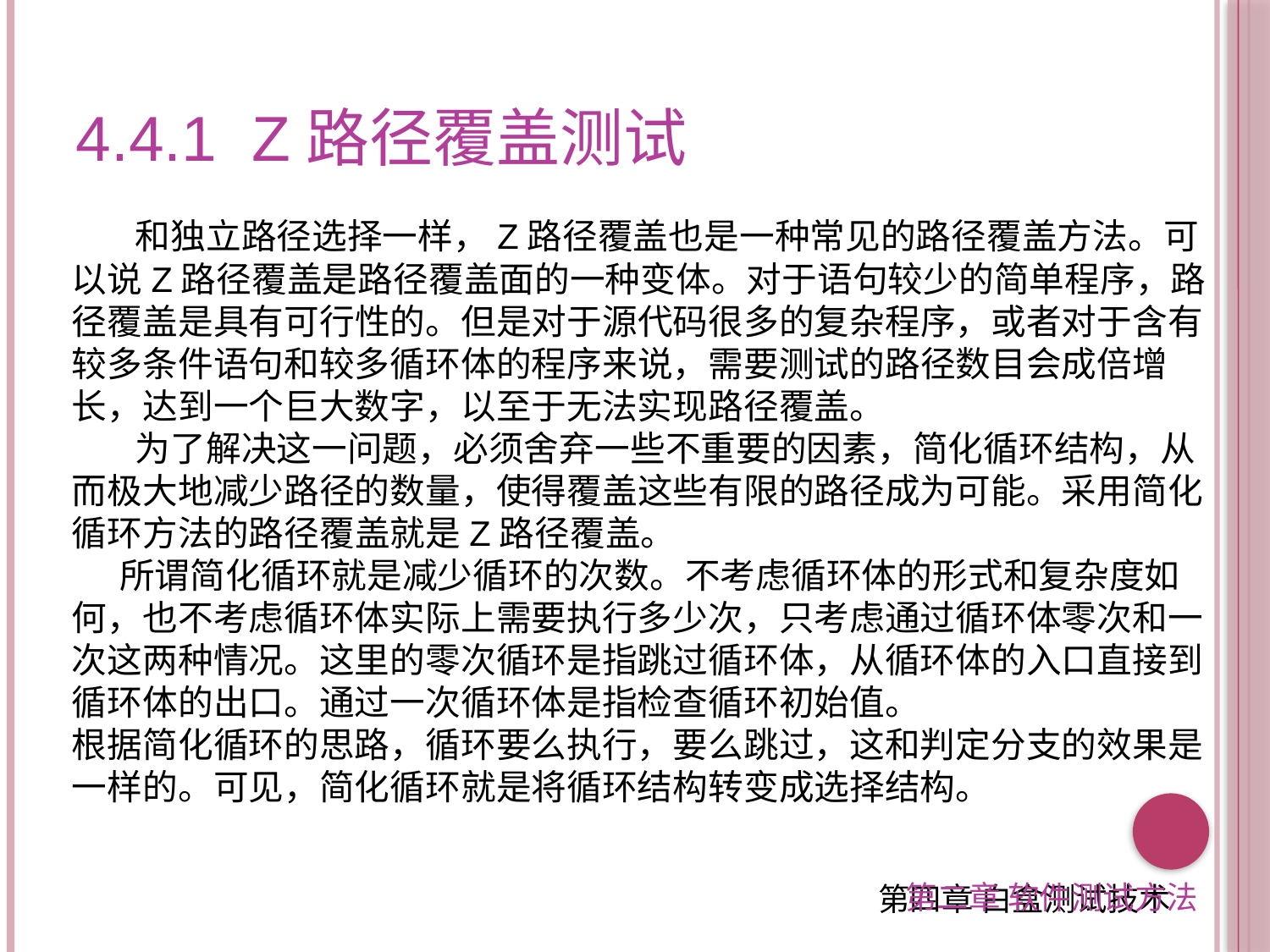

4.4.1  Z路径覆盖测试
       和独立路径选择一样，Z路径覆盖也是一种常见的路径覆盖方法。可以说Z路径覆盖是路径覆盖面的一种变体。对于语句较少的简单程序，路径覆盖是具有可行性的。但是对于源代码很多的复杂程序，或者对于含有较多条件语句和较多循环体的程序来说，需要测试的路径数目会成倍增长，达到一个巨大数字，以至于无法实现路径覆盖。
       为了解决这一问题，必须舍弃一些不重要的因素，简化循环结构，从而极大地减少路径的数量，使得覆盖这些有限的路径成为可能。采用简化循环方法的路径覆盖就是Z路径覆盖。
     所谓简化循环就是减少循环的次数。不考虑循环体的形式和复杂度如何，也不考虑循环体实际上需要执行多少次，只考虑通过循环体零次和一次这两种情况。这里的零次循环是指跳过循环体，从循环体的入口直接到循环体的出口。通过一次循环体是指检查循环初始值。
根据简化循环的思路，循环要么执行，要么跳过，这和判定分支的效果是一样的。可见，简化循环就是将循环结构转变成选择结构。
第二章 软件测试方法